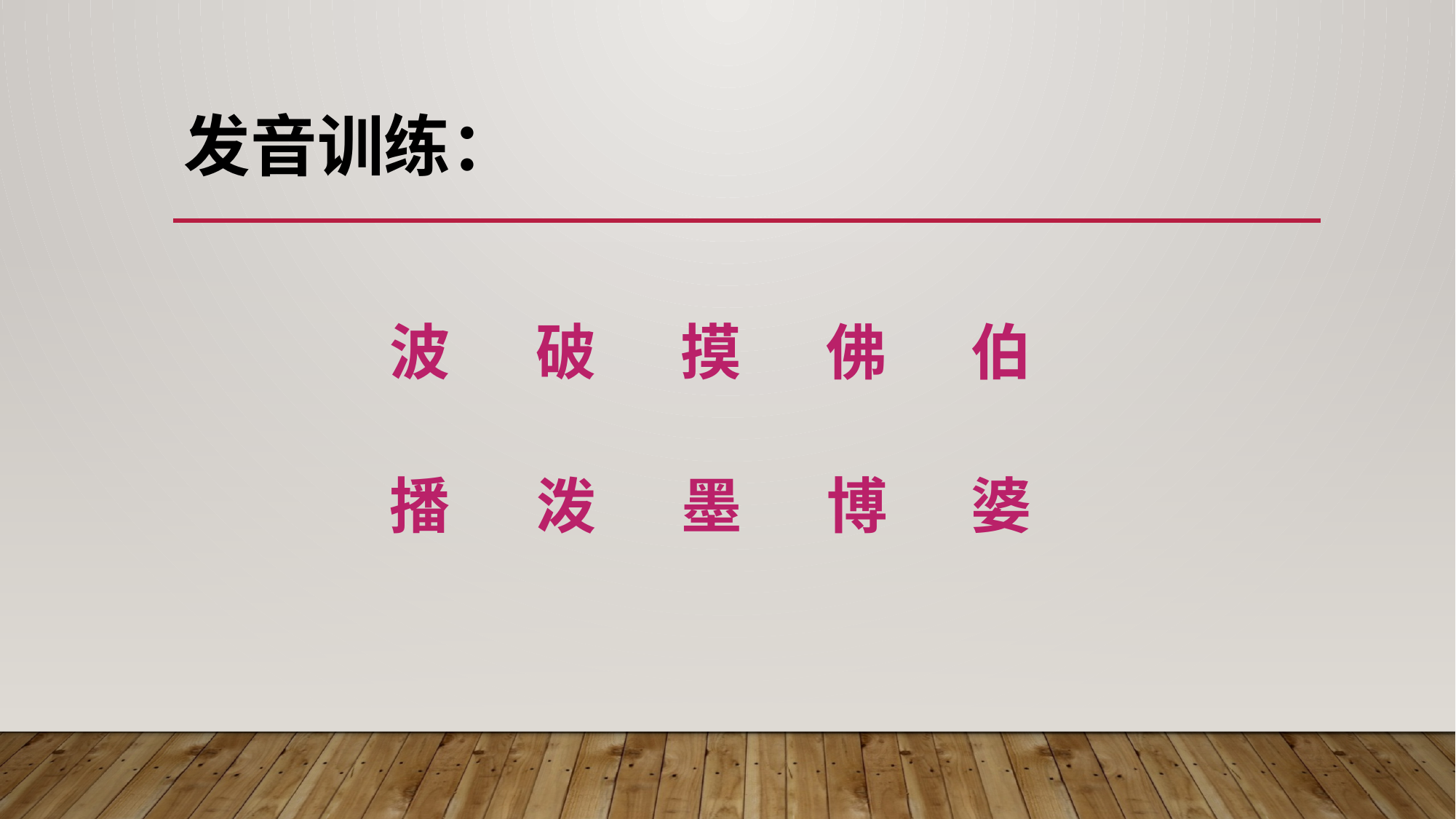

# 发音训练：
波
伯
破
摸
佛
婆
墨
博
播
泼